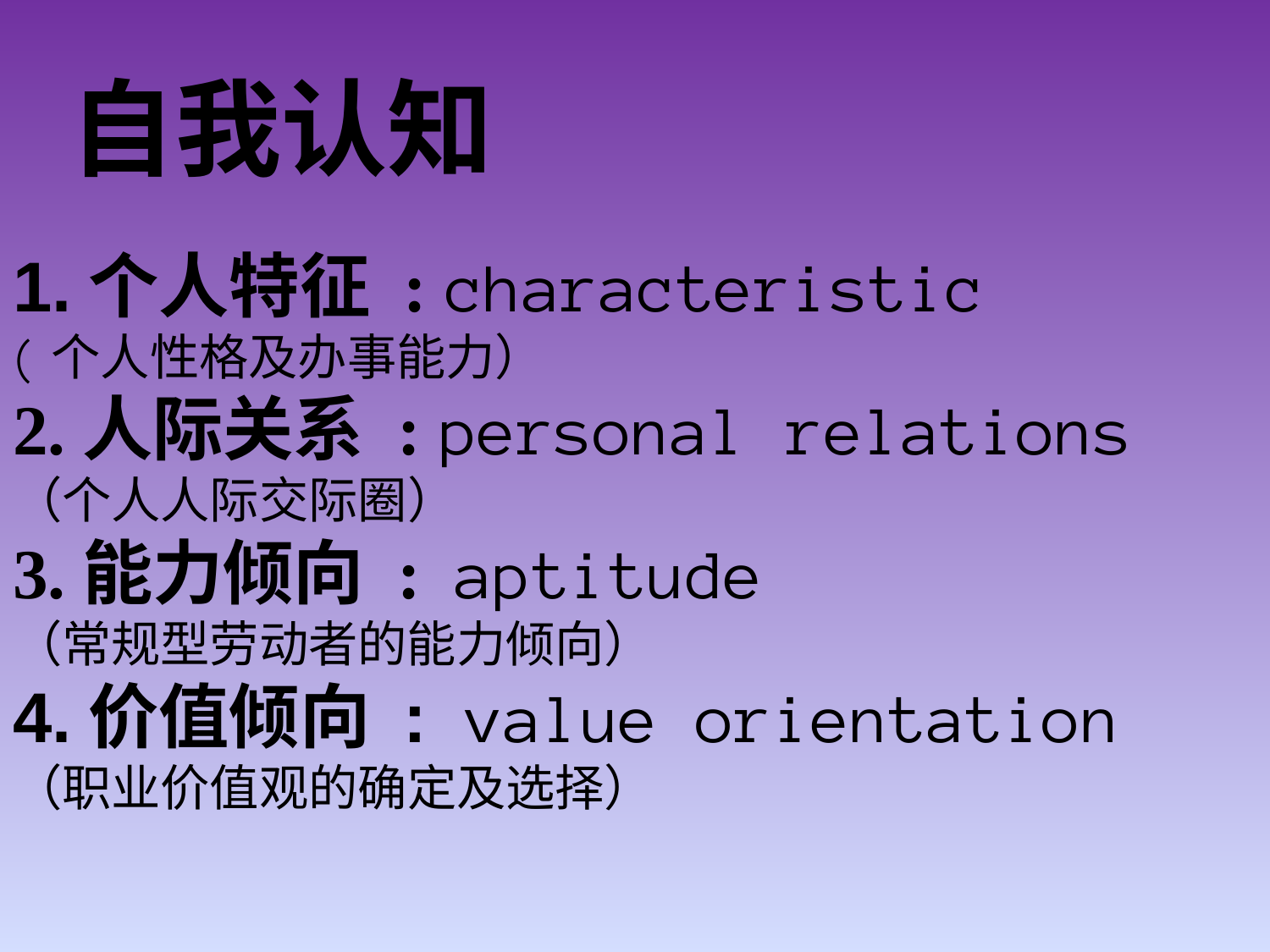

自我认知
1.个人特征 : characteristic
(个人性格及办事能力）
2.人际关系 : personal relations
（个人人际交际圈）
3.能力倾向 :  aptitude
（常规型劳动者的能力倾向）
4.价值倾向 :  value orientation
（职业价值观的确定及选择）